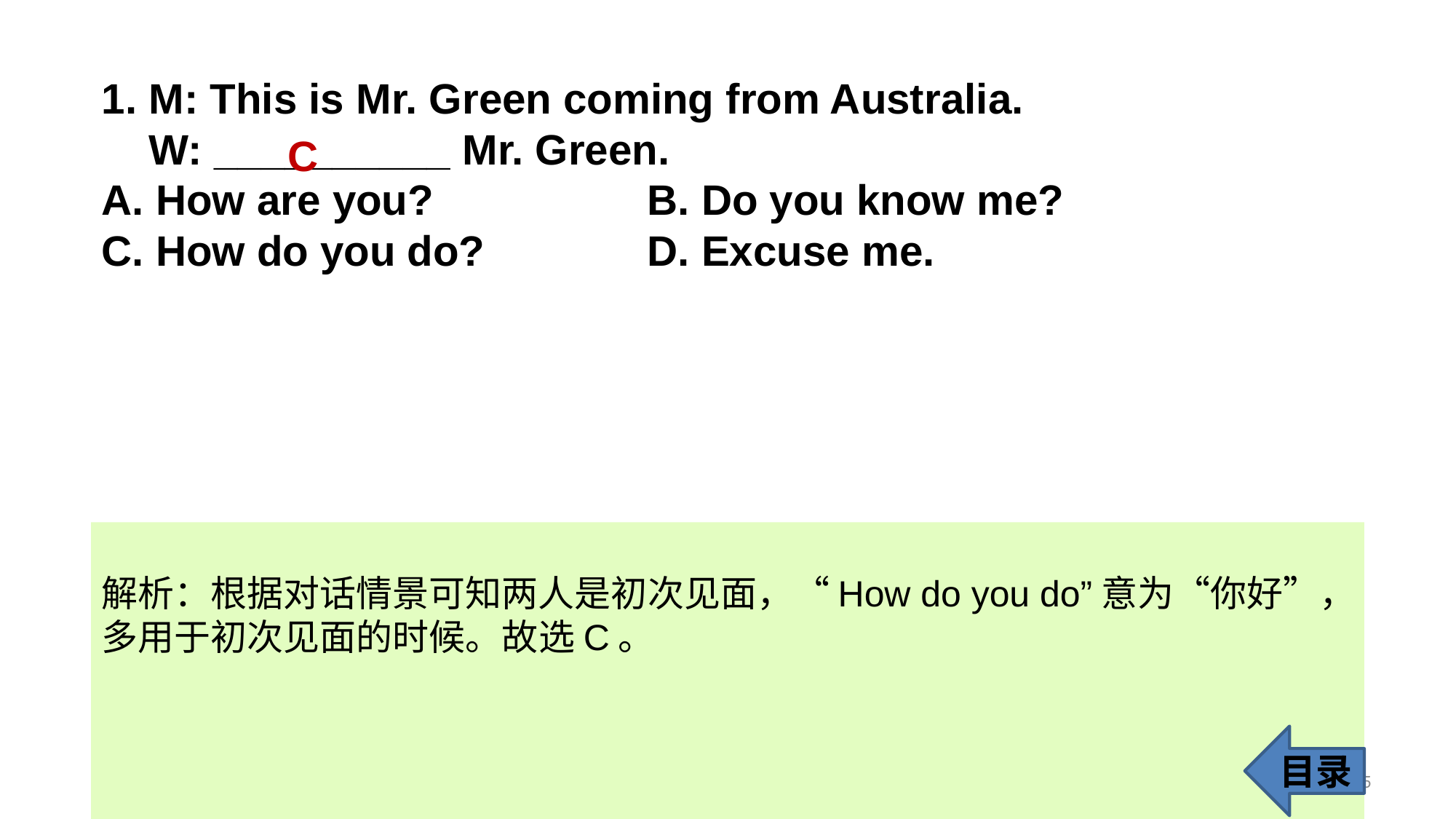

1. M: This is Mr. Green coming from Australia.
    W: __________ Mr. Green.
A. How are you?           	B. Do you know me?
C. How do you do?          	D. Excuse me.
C

解析：根据对话情景可知两人是初次见面，“How do you do”意为“你好”，多用于初次见面的时候。故选C。
目录
5